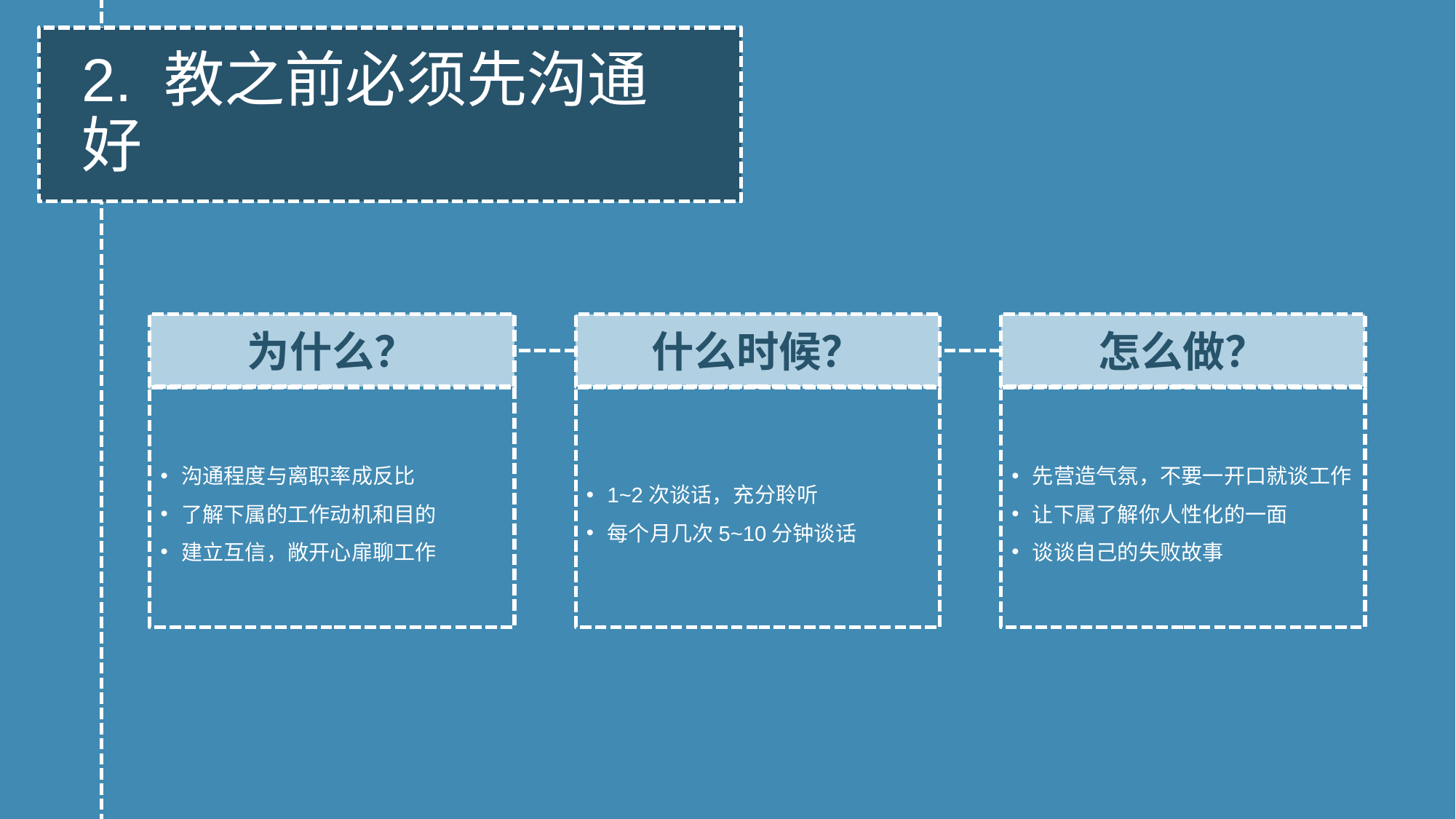

2. 教之前必须先沟通好
什么时候？
怎么做？
为什么？
沟通程度与离职率成反比
了解下属的工作动机和目的
建立互信，敞开心扉聊工作
1~2次谈话，充分聆听
每个月几次5~10分钟谈话
先营造气氛，不要一开口就谈工作
让下属了解你人性化的一面
谈谈自己的失败故事